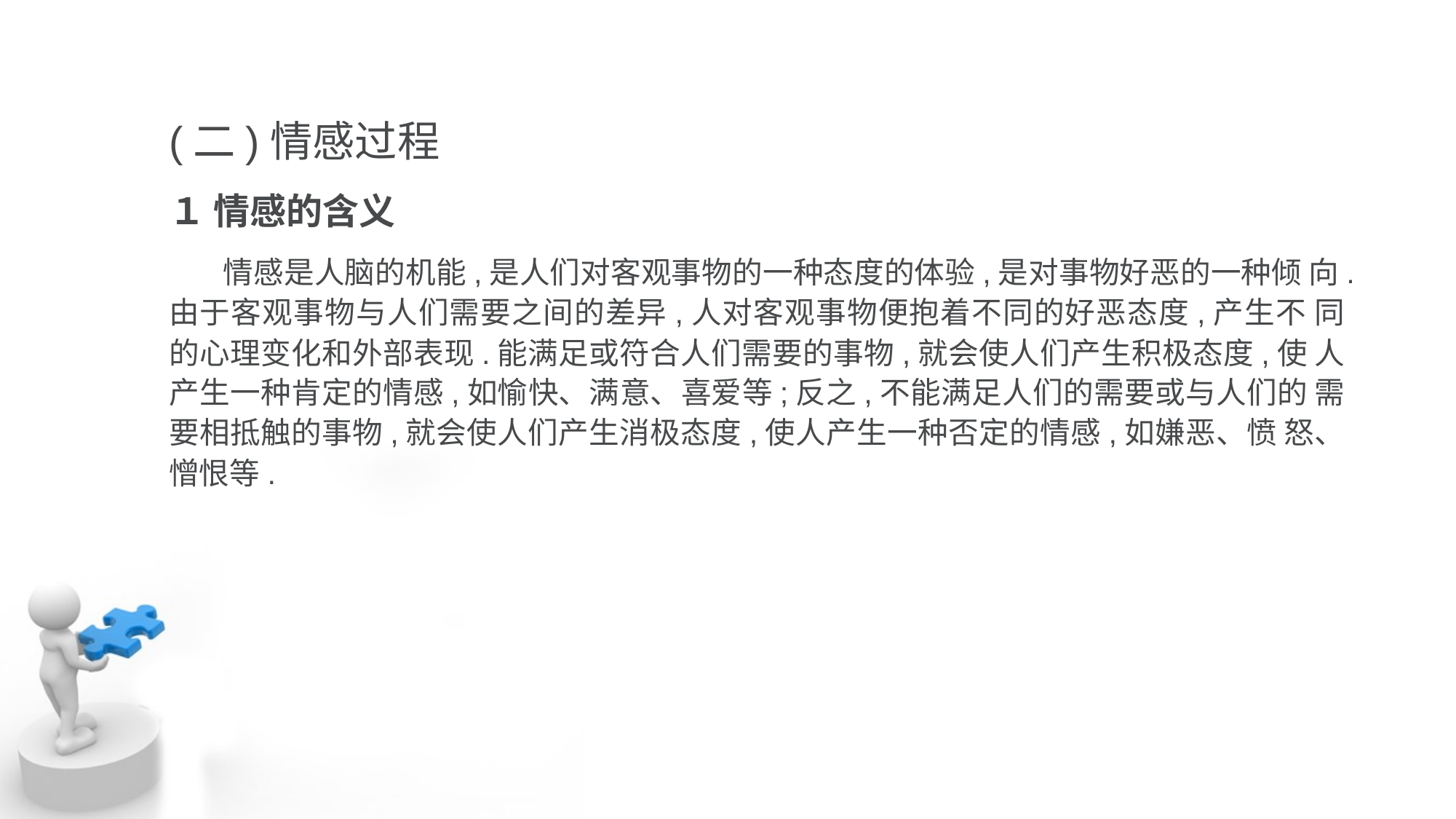

(二)情感过程
１ 情感的含义
       情感是人脑的机能,是人们对客观事物的一种态度的体验,是对事物好恶的一种倾 向.由于客观事物与人们需要之间的差异,人对客观事物便抱着不同的好恶态度,产生不 同的心理变化和外部表现.能满足或符合人们需要的事物,就会使人们产生积极态度,使 人产生一种肯定的情感,如愉快、满意、喜爱等;反之,不能满足人们的需要或与人们的 需要相抵触的事物,就会使人们产生消极态度,使人产生一种否定的情感,如嫌恶、愤 怒、憎恨等.